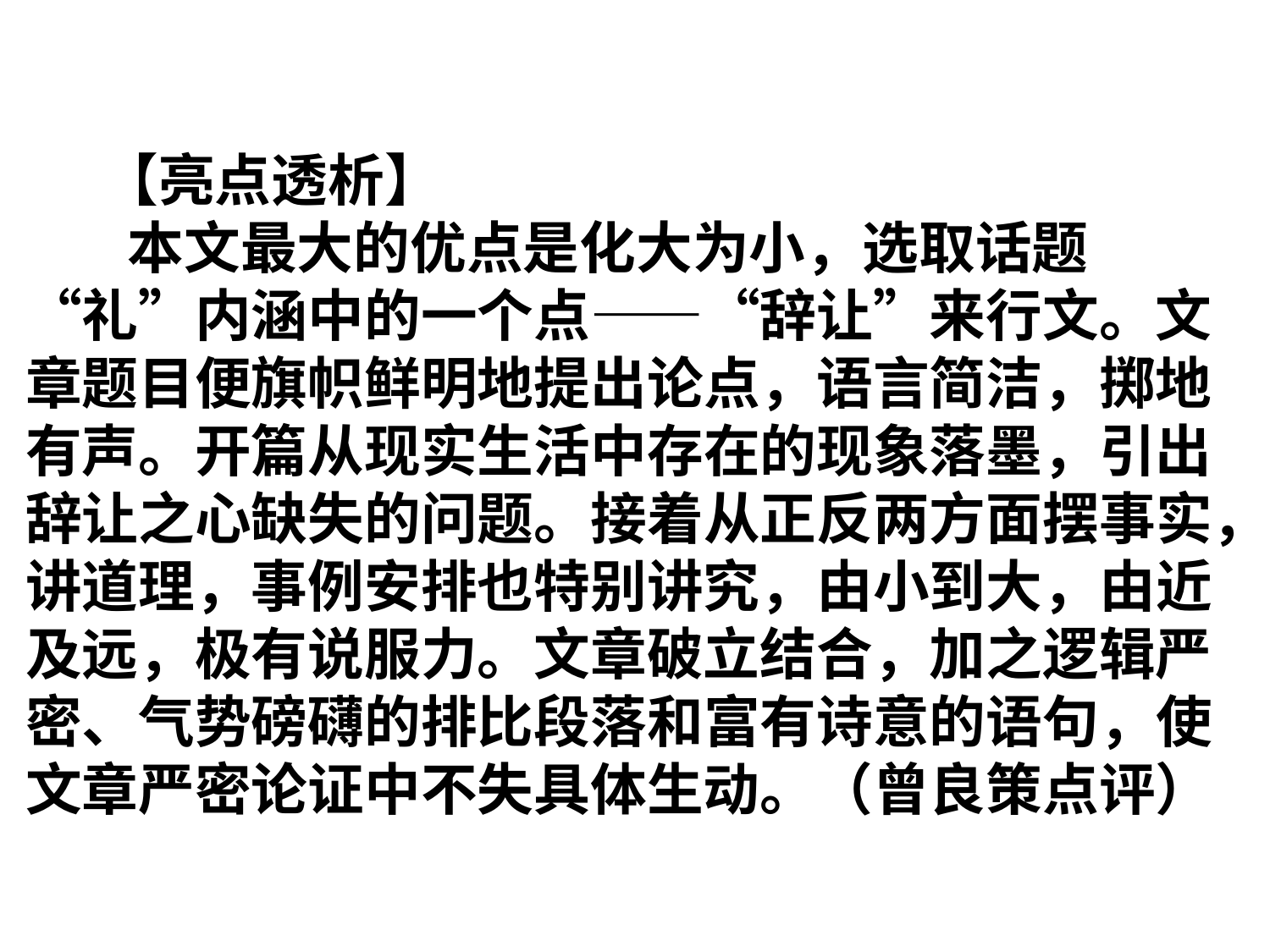

【亮点透析】
    本文最大的优点是化大为小，选取话题“礼”内涵中的一个点——“辞让”来行文。文章题目便旗帜鲜明地提出论点，语言简洁，掷地有声。开篇从现实生活中存在的现象落墨，引出辞让之心缺失的问题。接着从正反两方面摆事实，讲道理，事例安排也特别讲究，由小到大，由近及远，极有说服力。文章破立结合，加之逻辑严密、气势磅礴的排比段落和富有诗意的语句，使文章严密论证中不失具体生动。（曾良策点评）